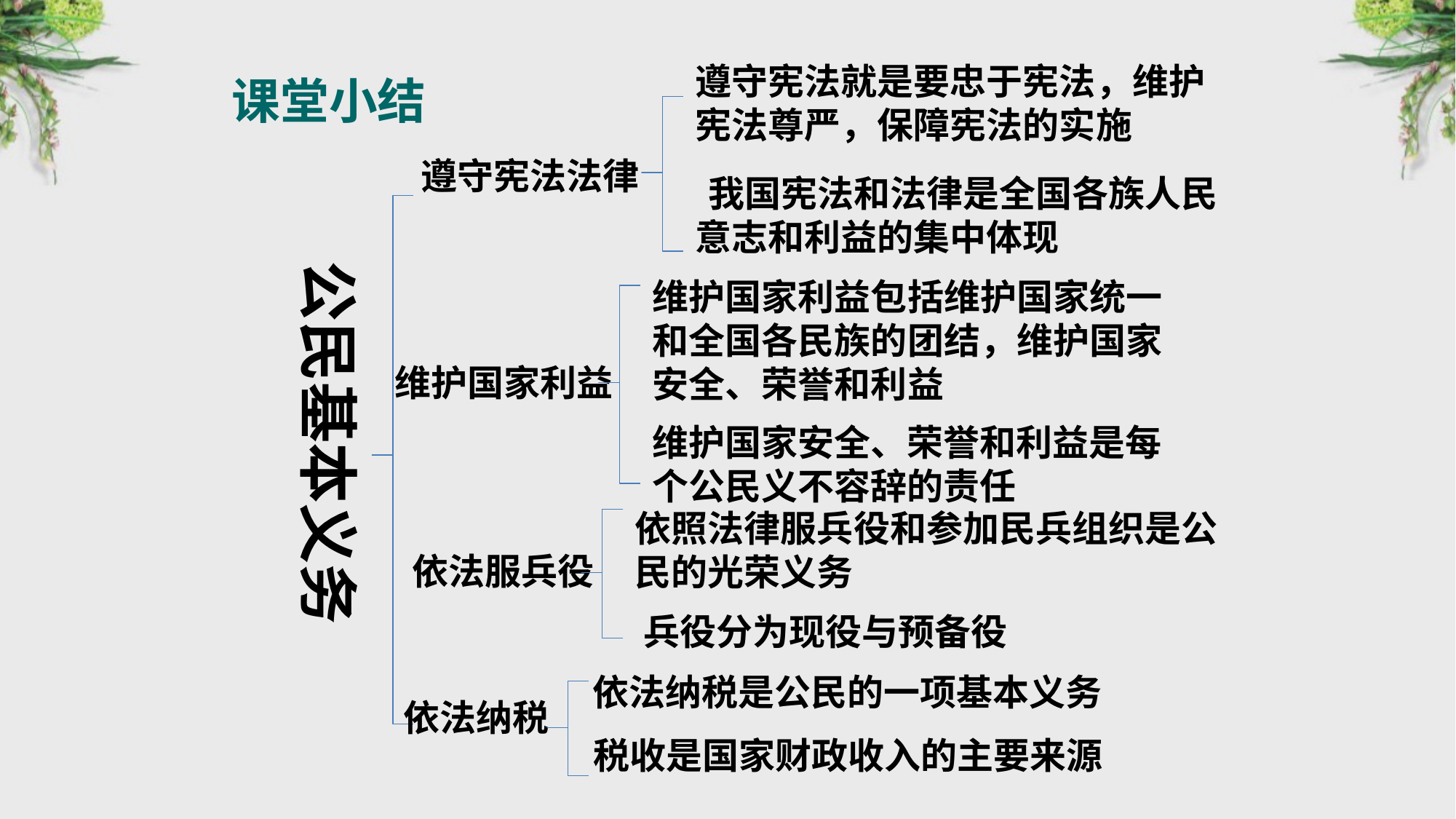

遵守宪法就是要忠于宪法，维护宪法尊严，保障宪法的实施
课堂小结

遵守宪法法律
 我国宪法和法律是全国各族人民意志和利益的集中体现

公民基本义务
维护国家利益包括维护国家统一和全国各民族的团结，维护国家安全、荣誉和利益

维护国家利益
维护国家安全、荣誉和利益是每个公民义不容辞的责任
依照法律服兵役和参加民兵组织是公民的光荣义务

依法服兵役
兵役分为现役与预备役
依法纳税是公民的一项基本义务

依法纳税
税收是国家财政收入的主要来源